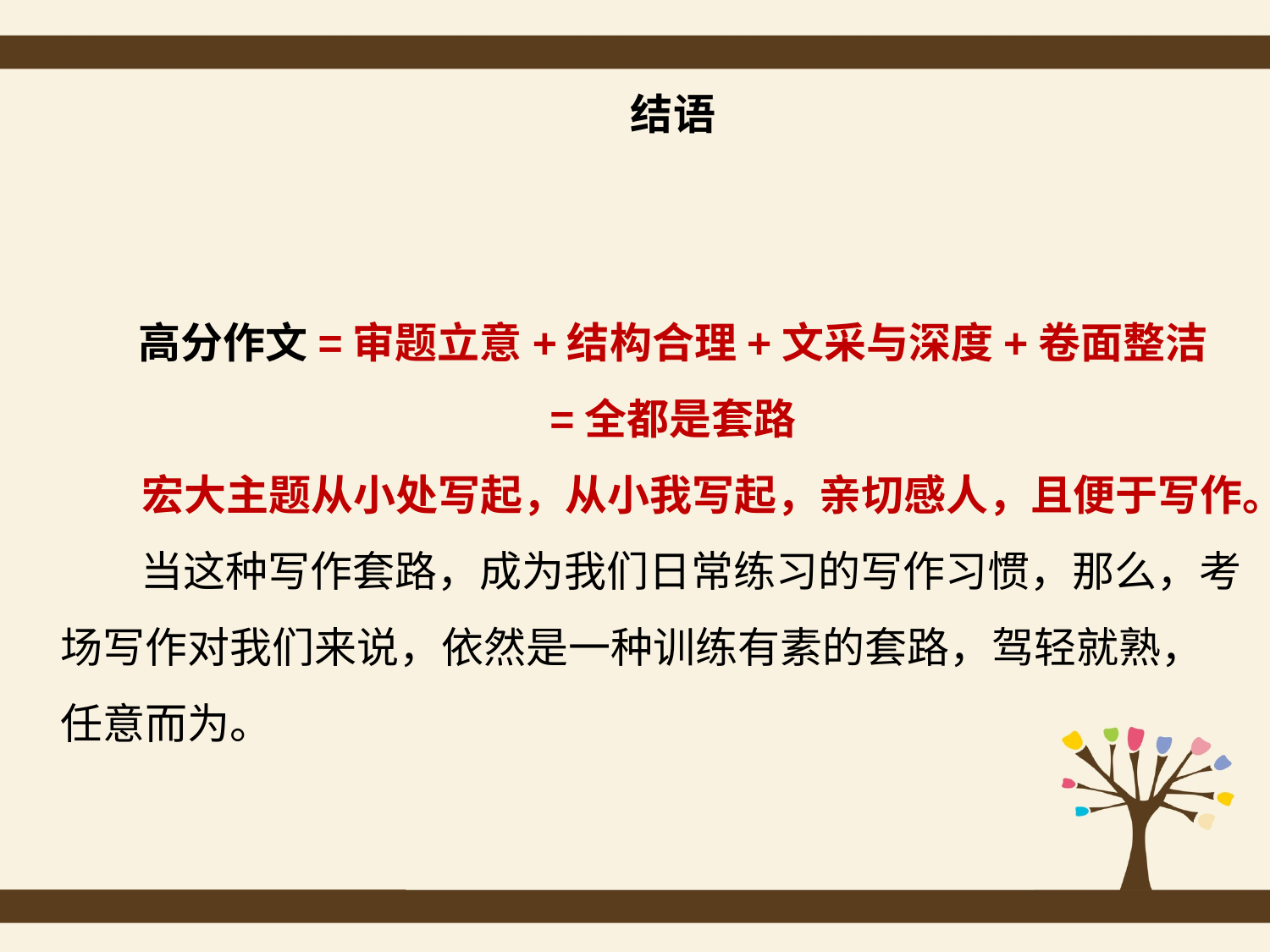

结语

高分作文=审题立意+结构合理+文采与深度+卷面整洁
=全都是套路
   宏大主题从小处写起，从小我写起，亲切感人，且便于写作。
   当这种写作套路，成为我们日常练习的写作习惯，那么，考场写作对我们来说，依然是一种训练有素的套路，驾轻就熟，任意而为。